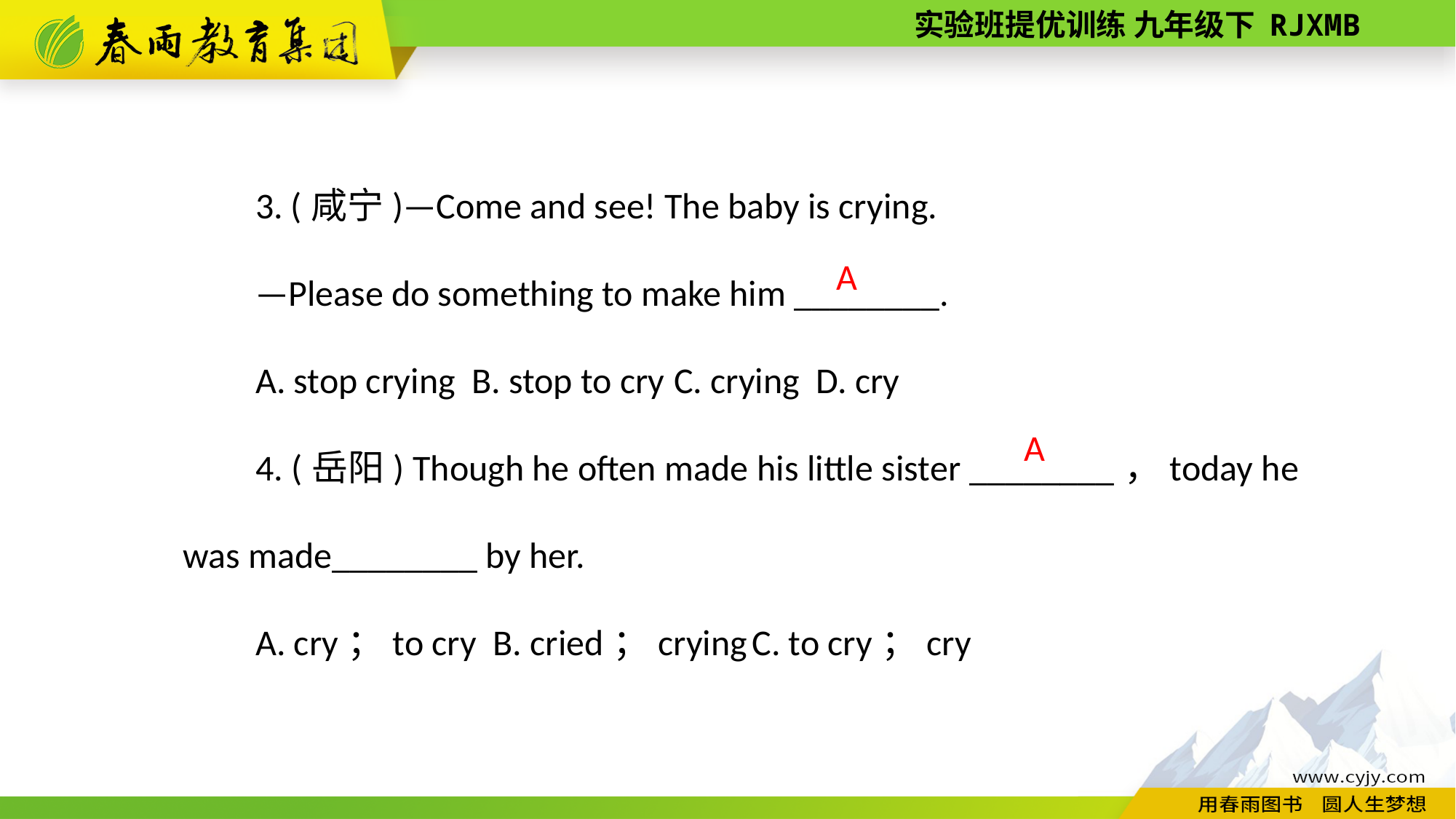

3. (咸宁)—Come and see! The baby is crying.
—Please do something to make him ________.
A. stop crying  B. stop to cry  C. crying  D. cry
4. (岳阳) Though he often made his little sister ________，today he was made________ by her.
A. cry；to cry  B. cried；crying C. to cry；cry
A
A